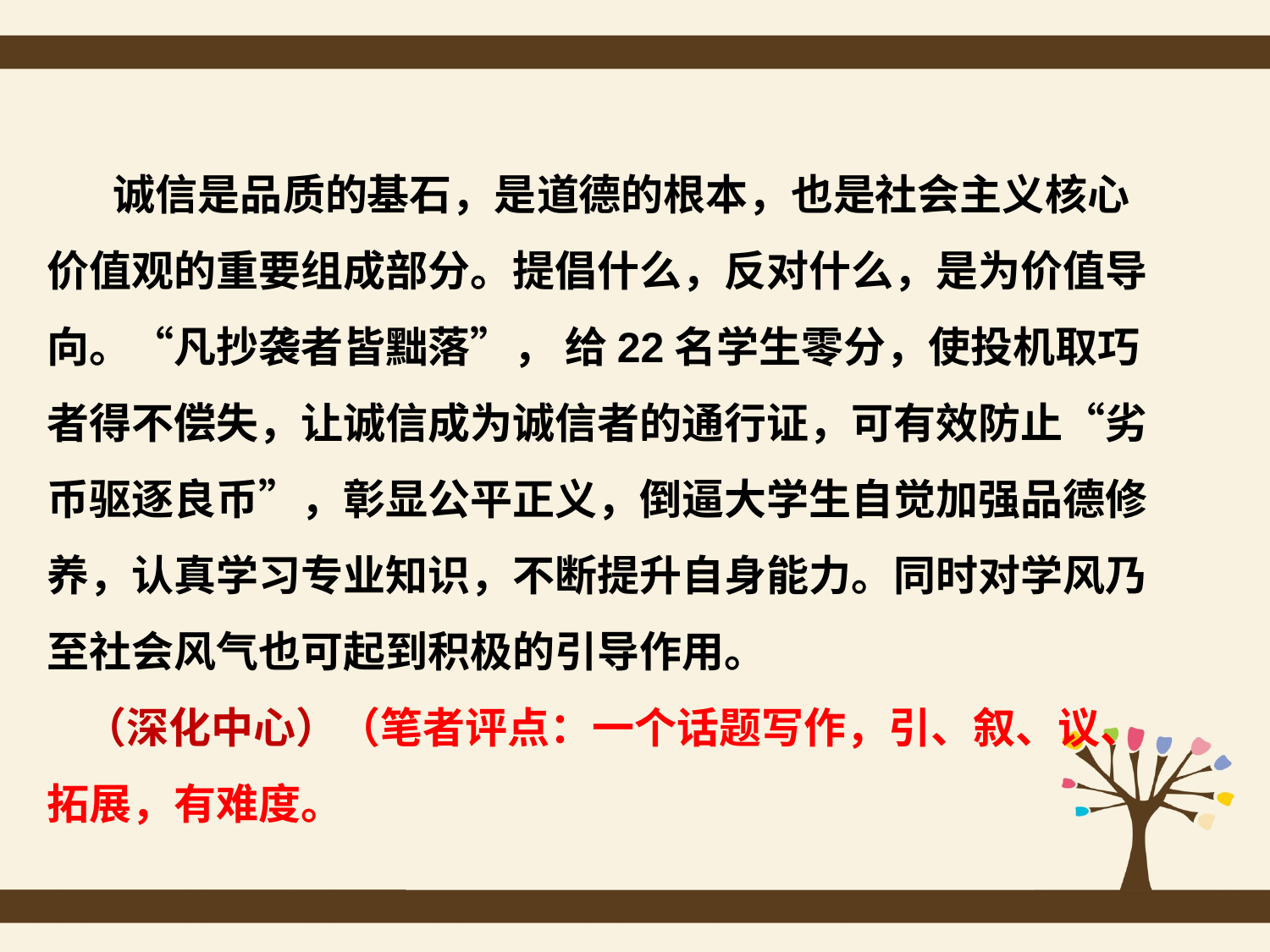

诚信是品质的基石，是道德的根本，也是社会主义核心价值观的重要组成部分。提倡什么，反对什么，是为价值导向。“凡抄袭者皆黜落”， 给22名学生零分，使投机取巧者得不偿失，让诚信成为诚信者的通行证，可有效防止“劣币驱逐良币”，彰显公平正义，倒逼大学生自觉加强品德修养，认真学习专业知识，不断提升自身能力。同时对学风乃至社会风气也可起到积极的引导作用。
（深化中心）（笔者评点：一个话题写作，引、叙、议、拓展，有难度。